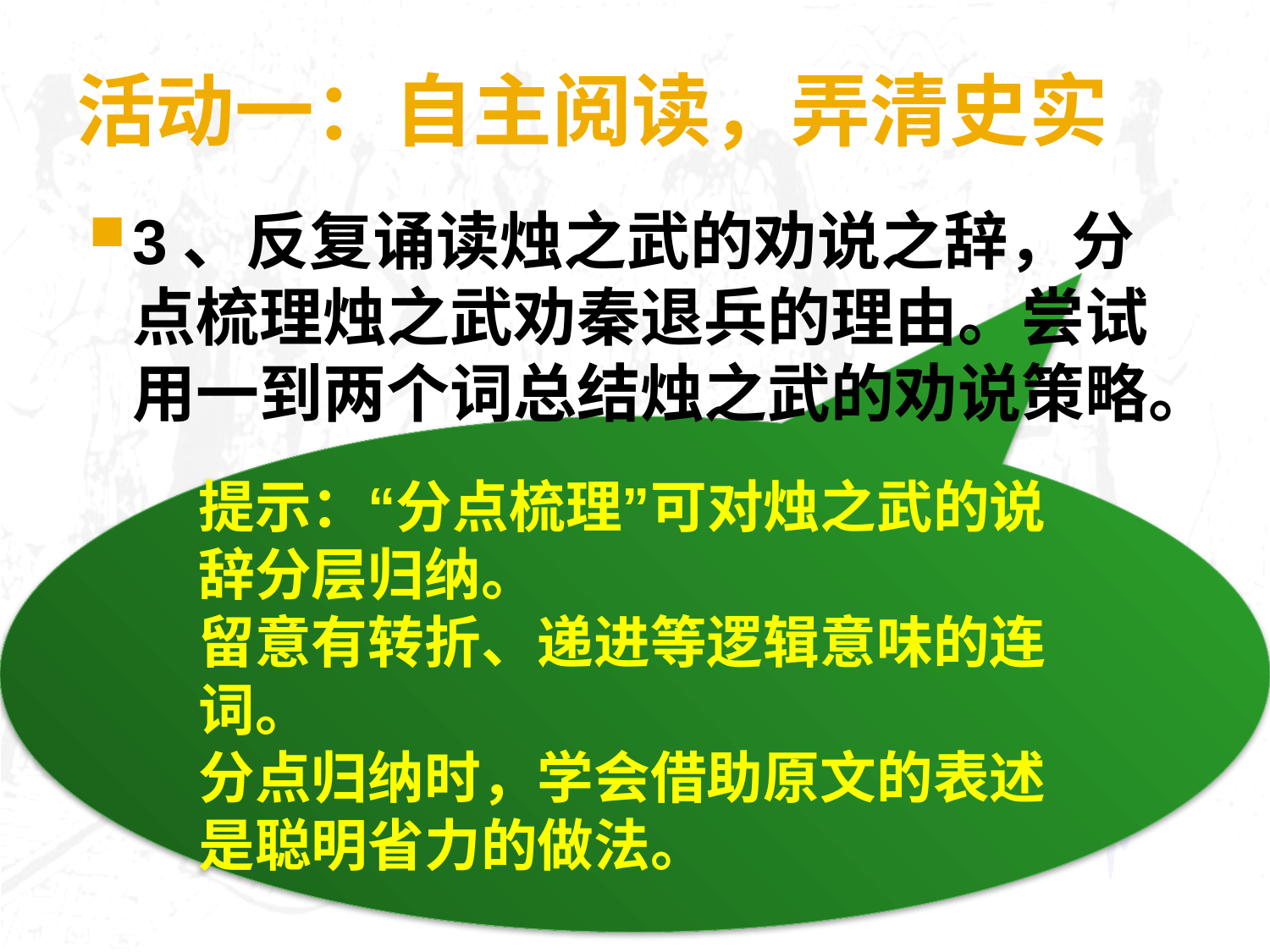

# 活动一：自主阅读，弄清史实
3、反复诵读烛之武的劝说之辞，分点梳理烛之武劝秦退兵的理由。尝试用一到两个词总结烛之武的劝说策略。

提示：“分点梳理”可对烛之武的说辞分层归纳。
留意有转折、递进等逻辑意味的连词。
分点归纳时，学会借助原文的表述是聪明省力的做法。